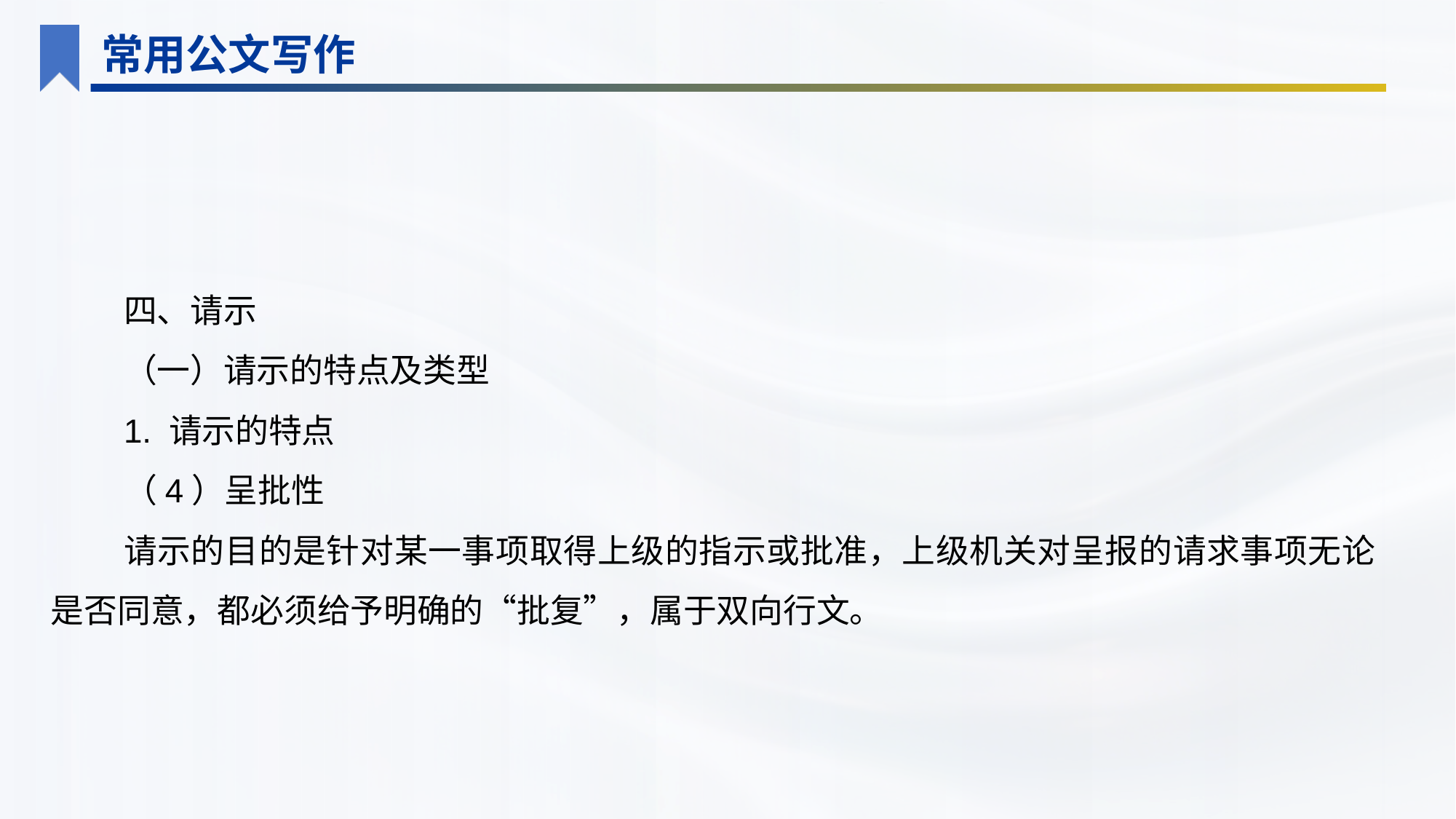

常用公文写作
四、请示
（一）请示的特点及类型
1. 请示的特点
（4）呈批性
请示的目的是针对某一事项取得上级的指示或批准，上级机关对呈报的请求事项无论是否同意，都必须给予明确的“批复”，属于双向行文。